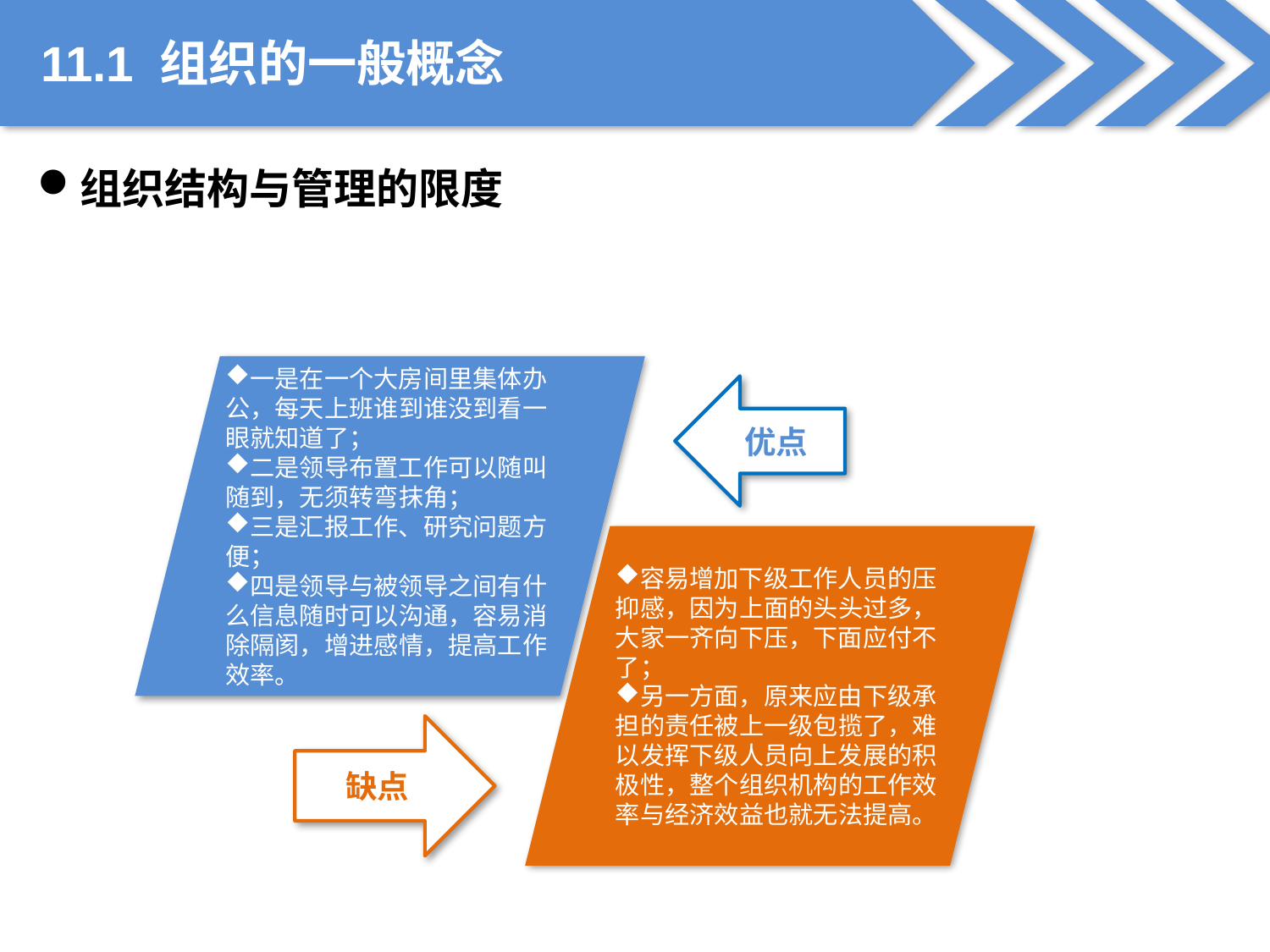

11.1 组织的一般概念
组织结构与管理的限度
一是在一个大房间里集体办公，每天上班谁到谁没到看一眼就知道了；
二是领导布置工作可以随叫随到，无须转弯抹角；
三是汇报工作、研究问题方便；
四是领导与被领导之间有什么信息随时可以沟通，容易消除隔阂，增进感情，提高工作效率。
优点
容易增加下级工作人员的压抑感，因为上面的头头过多，大家一齐向下压，下面应付不了；
另一方面，原来应由下级承担的责任被上一级包揽了，难以发挥下级人员向上发展的积极性，整个组织机构的工作效率与经济效益也就无法提高。
缺点